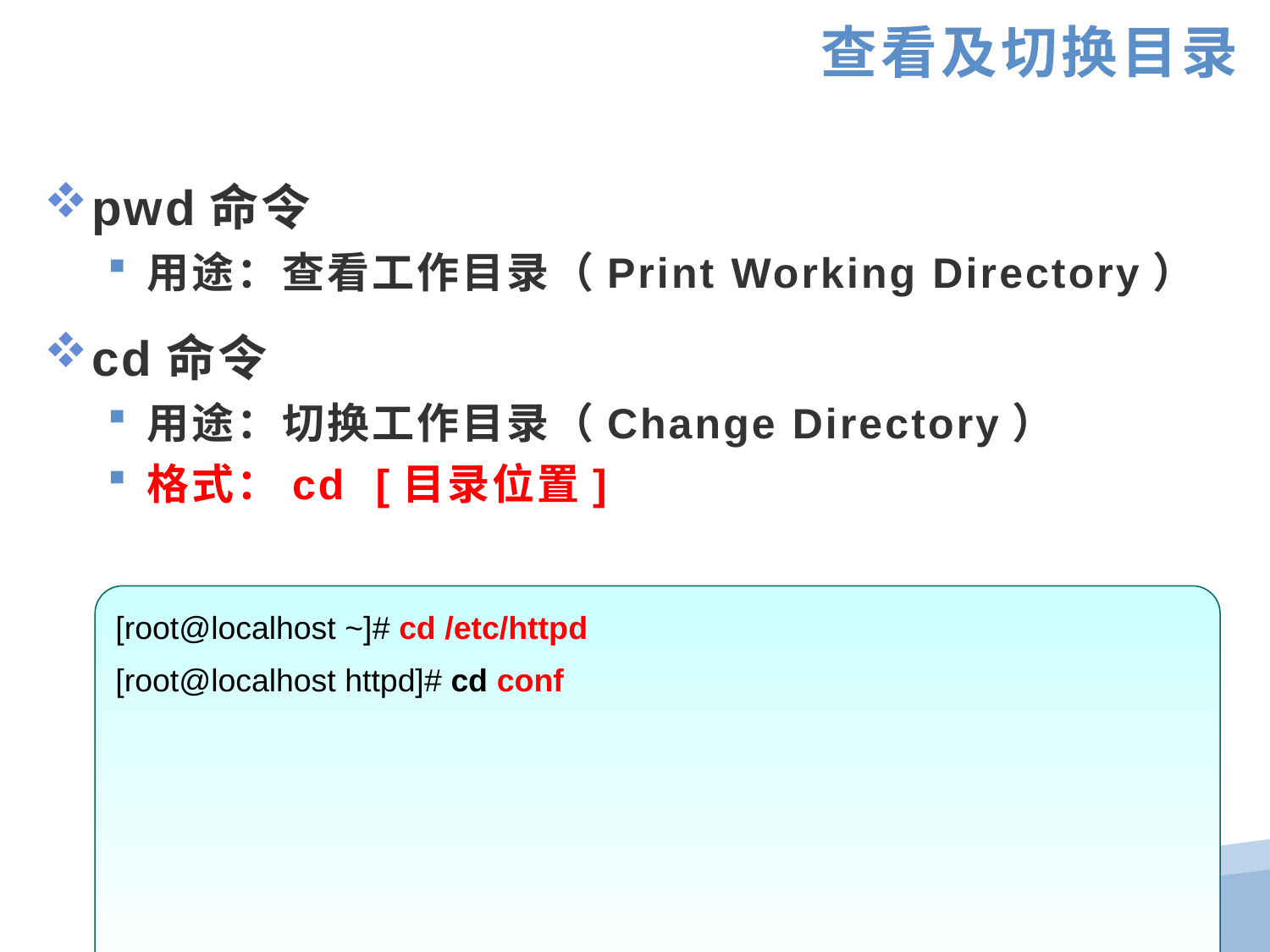

查看及切换目录
pwd命令
用途：查看工作目录（Print Working Directory）
cd命令
用途：切换工作目录（Change Directory）
格式：cd  [目录位置]
[root@localhost ~]# cd /etc/httpd
[root@localhost httpd]# cd conf